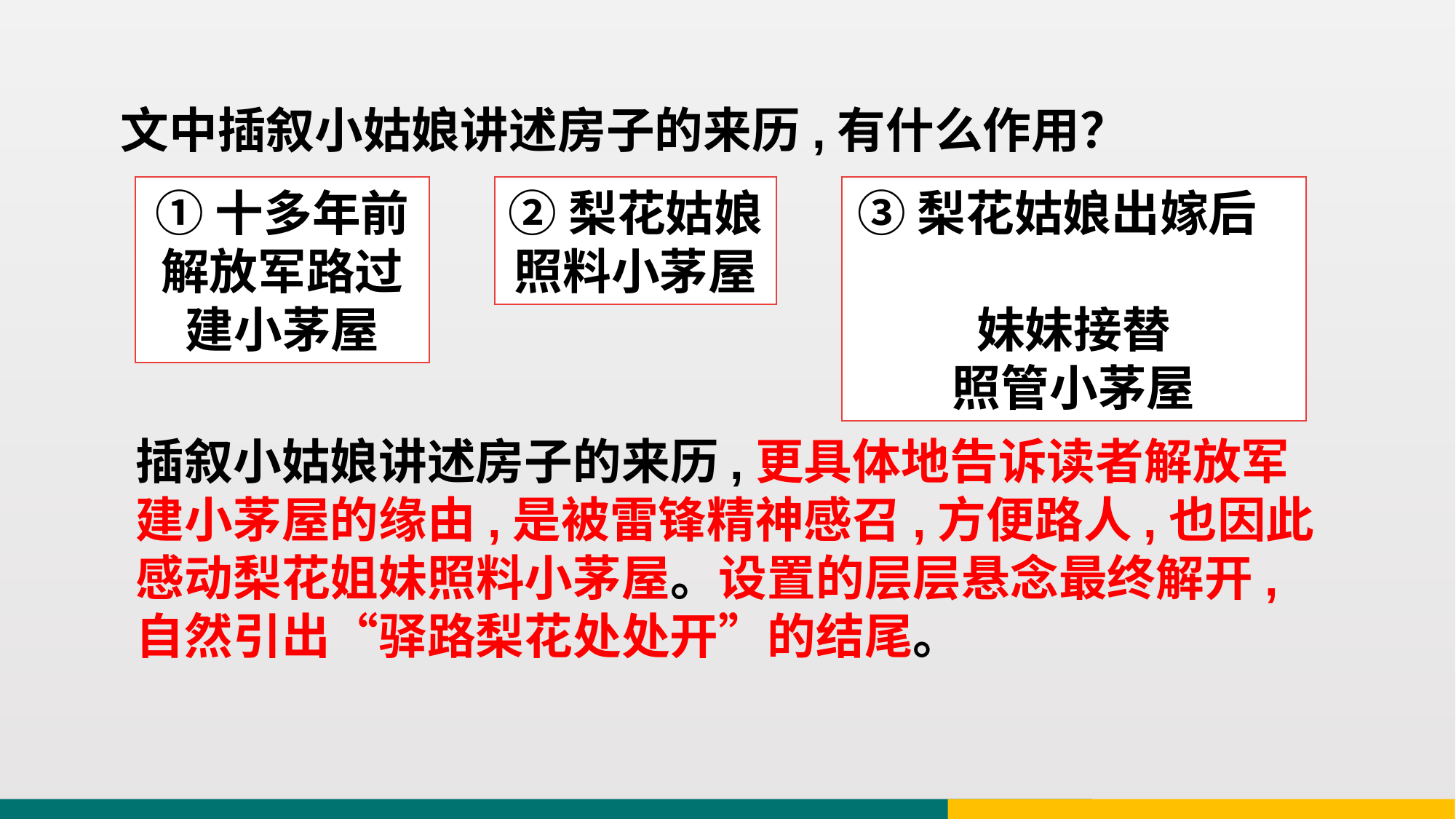

文中插叙小姑娘讲述房子的来历,有什么作用？
①十多年前
解放军路过建小茅屋
②梨花姑娘
照料小茅屋
③梨花姑娘出嫁后
妹妹接替
照管小茅屋
插叙小姑娘讲述房子的来历,更具体地告诉读者解放军建小茅屋的缘由,是被雷锋精神感召,方便路人,也因此感动梨花姐妹照料小茅屋。设置的层层悬念最终解开,自然引出“驿路梨花处处开”的结尾。